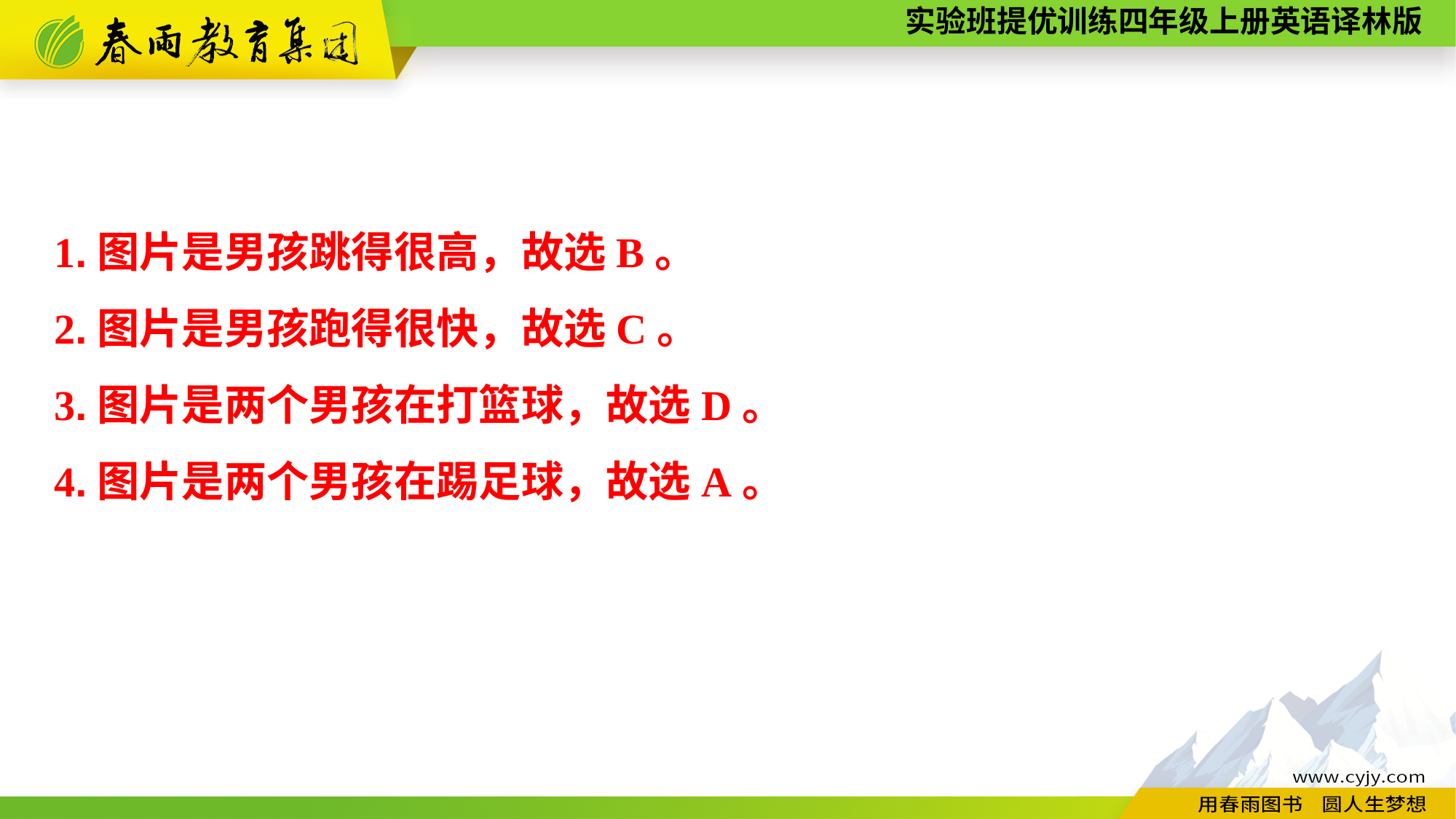

1.图片是男孩跳得很高，故选B。
2.图片是男孩跑得很快，故选C。
3.图片是两个男孩在打篮球，故选D。
4.图片是两个男孩在踢足球，故选A。